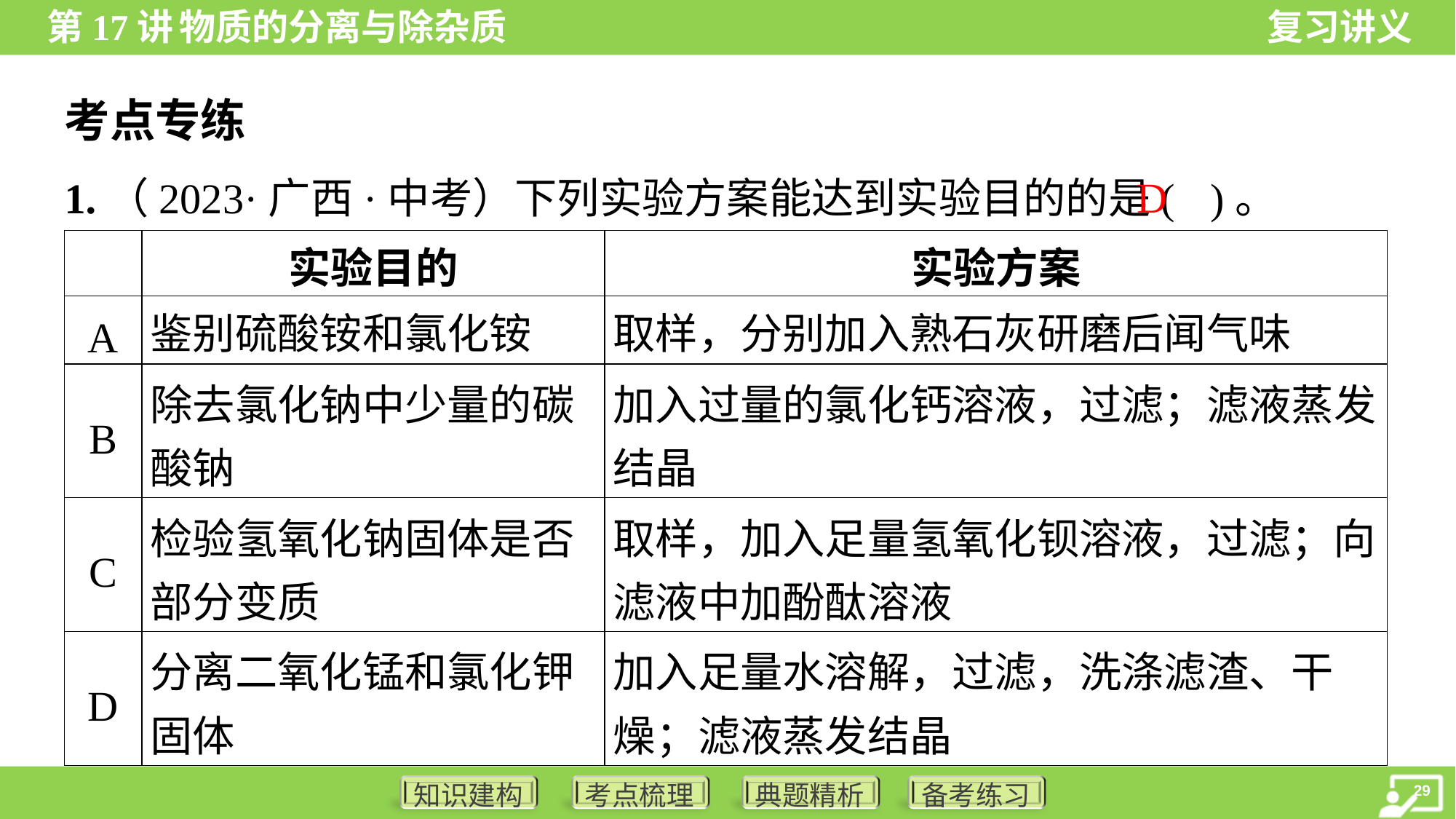

考点专练
D
1.（2023·广西·中考）下列实验方案能达到实验目的的是(   )。
|  | 实验目的 | 实验方案 |
| --- | --- | --- |
| A | 鉴别硫酸铵和氯化铵 | 取样，分别加入熟石灰研磨后闻气味 |
| B | 除去氯化钠中少量的碳 酸钠 | 加入过量的氯化钙溶液，过滤；滤液蒸发 结晶 |
| C | 检验氢氧化钠固体是否 部分变质 | 取样，加入足量氢氧化钡溶液，过滤；向 滤液中加酚酞溶液 |
| D | 分离二氧化锰和氯化钾 固体 | 加入足量水溶解，过滤，洗涤滤渣、干 燥；滤液蒸发结晶 |